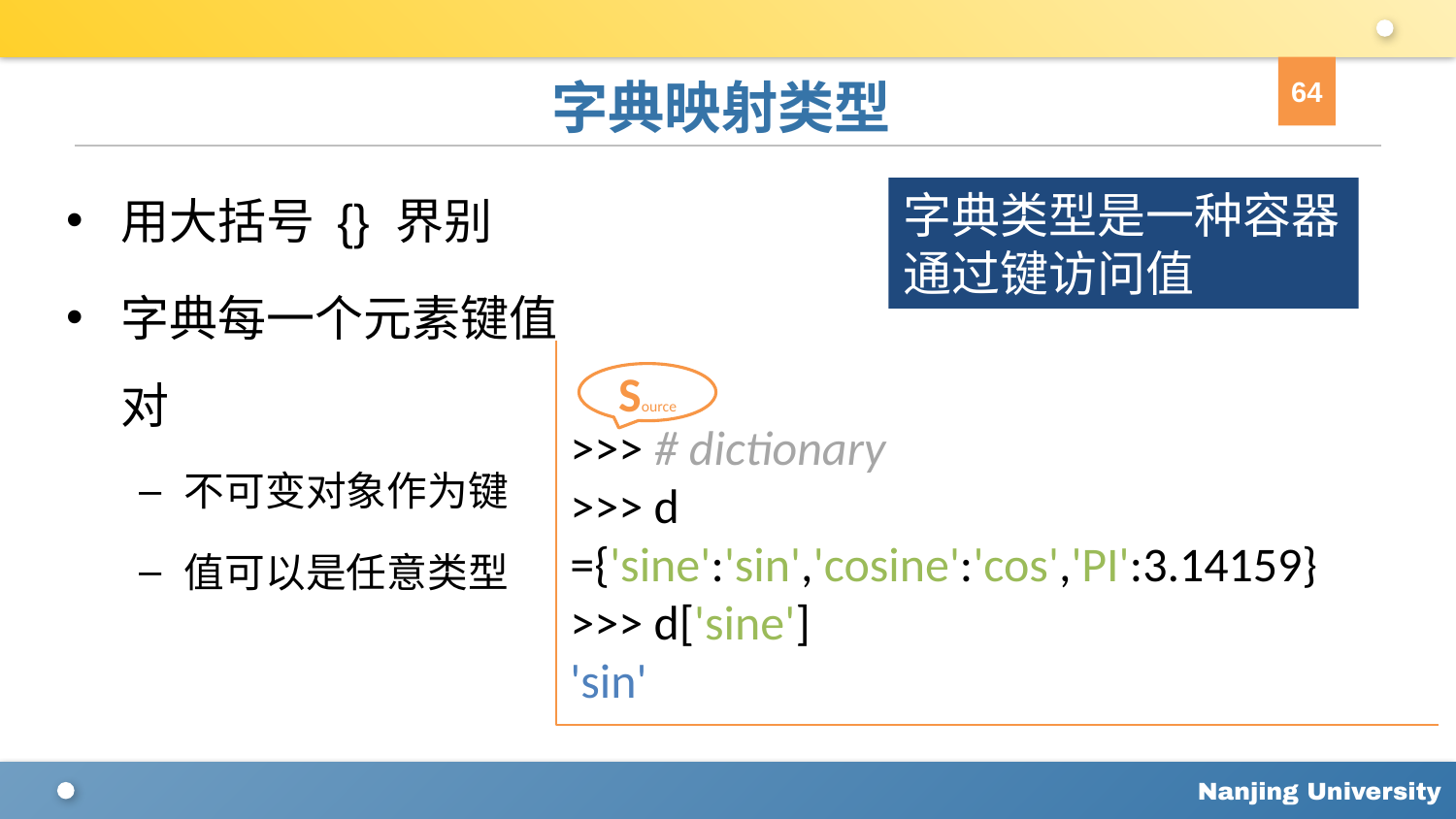

64
# 字典映射类型
用大括号 {} 界别
字典每一个元素键值对
不可变对象作为键
值可以是任意类型
字典类型是一种容器
通过键访问值

>>> # dictionary
>>> d ={'sine':'sin','cosine':'cos','PI':3.14159}
>>> d['sine']
'sin'
Source